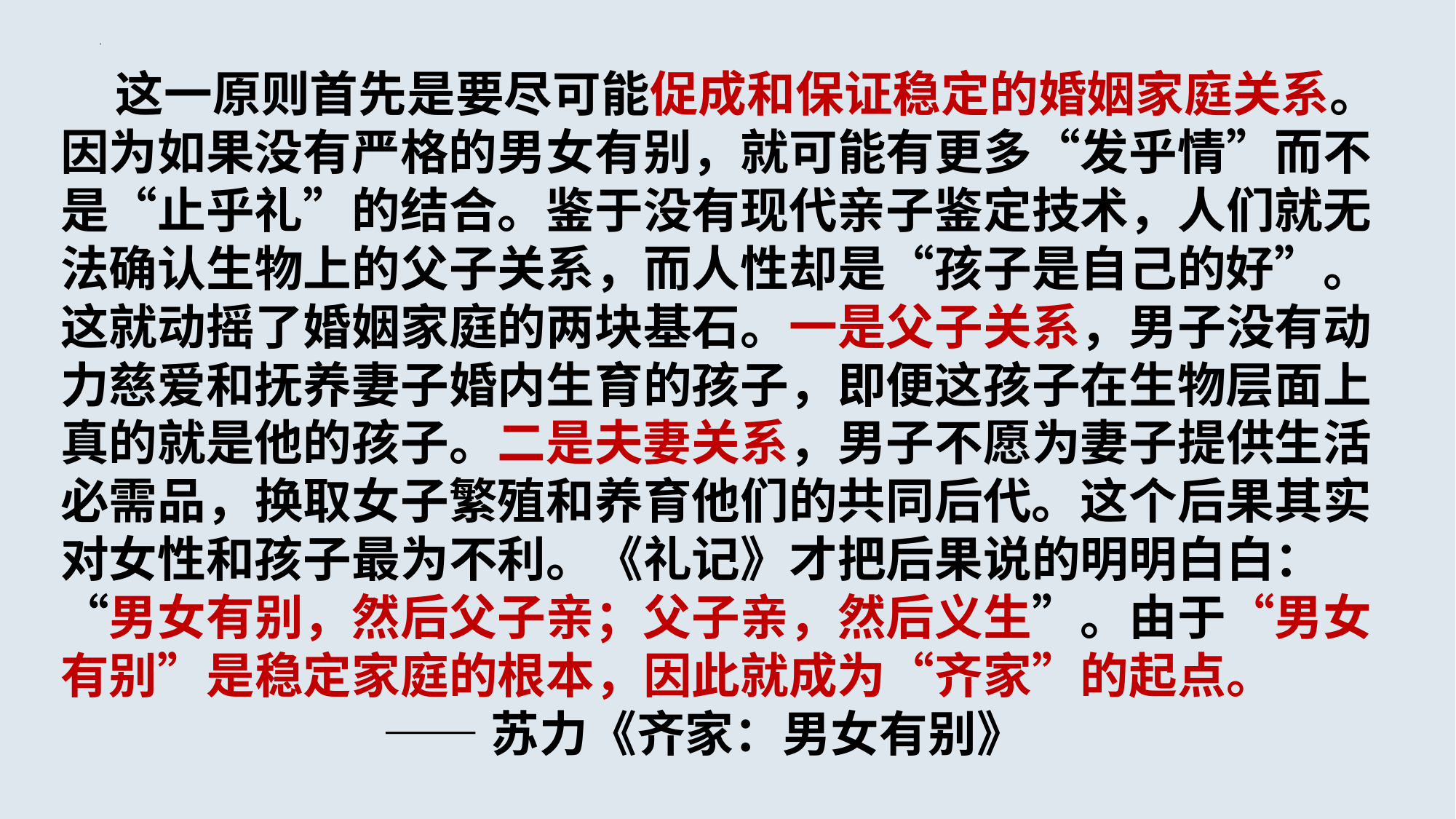

这一原则首先是要尽可能促成和保证稳定的婚姻家庭关系。因为如果没有严格的男女有别，就可能有更多“发乎情”而不是“止乎礼”的结合。鉴于没有现代亲子鉴定技术，人们就无法确认生物上的父子关系，而人性却是“孩子是自己的好”。这就动摇了婚姻家庭的两块基石。一是父子关系，男子没有动力慈爱和抚养妻子婚内生育的孩子，即便这孩子在生物层面上真的就是他的孩子。二是夫妻关系，男子不愿为妻子提供生活必需品，换取女子繁殖和养育他们的共同后代。这个后果其实对女性和孩子最为不利。《礼记》才把后果说的明明白白：“男女有别，然后父子亲；父子亲，然后义生”。由于“男女有别”是稳定家庭的根本，因此就成为“齐家”的起点。
                             ——苏力《齐家：男女有别》